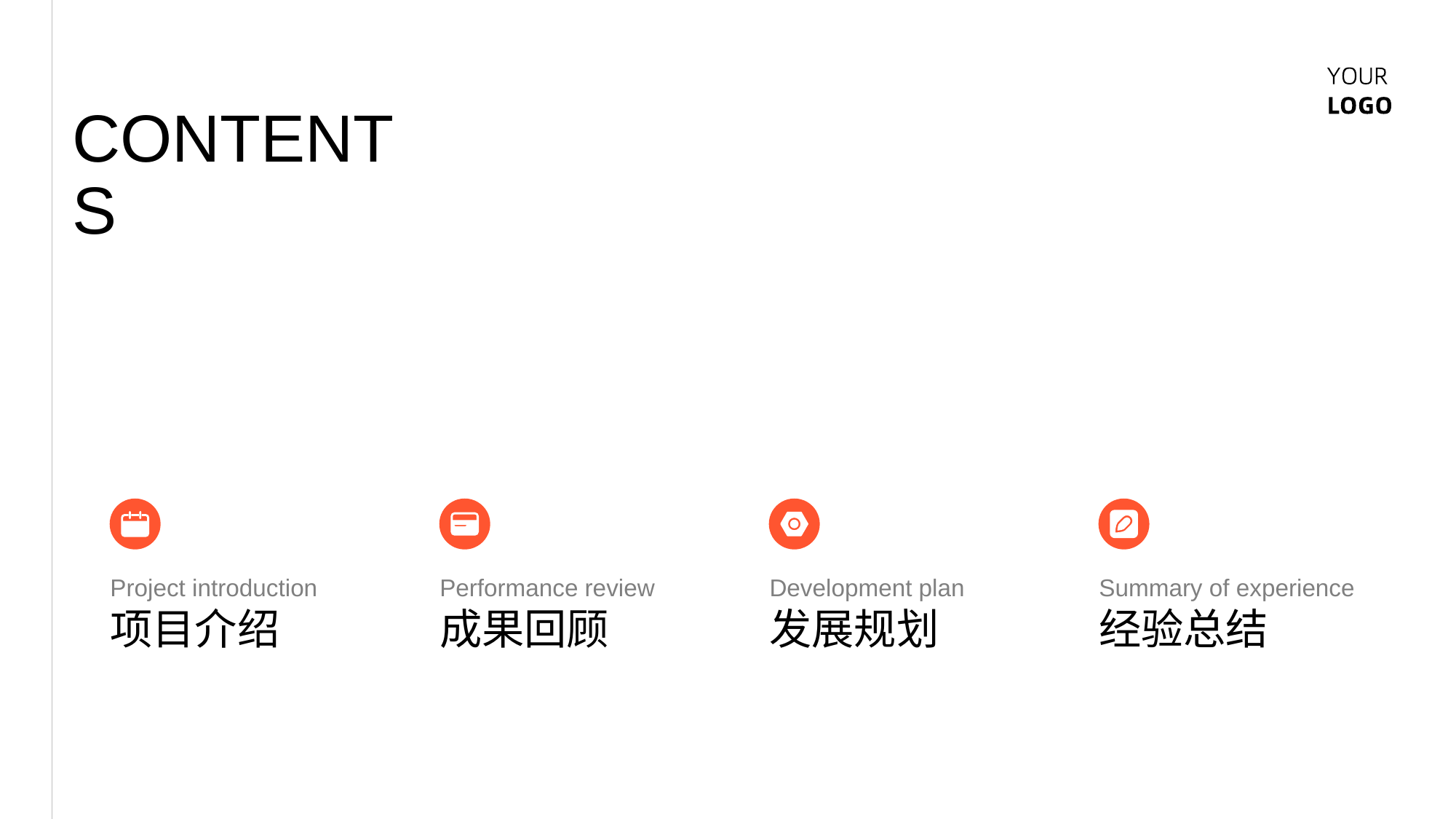

CONTENTS

Project introduction
Performance review
Development plan
Summary of experience
项目介绍
成果回顾
发展规划
经验总结